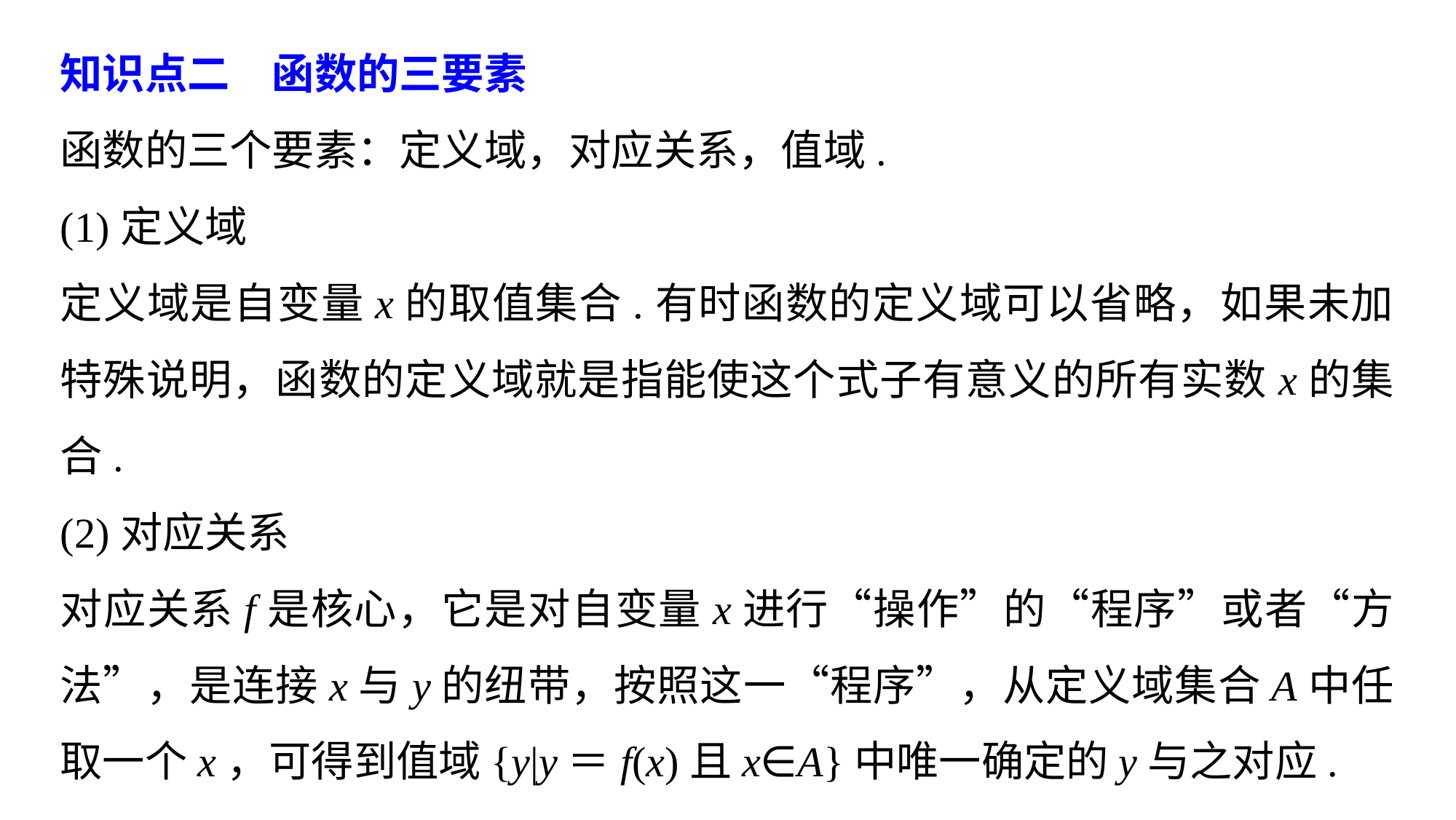

知识点二　函数的三要素
函数的三个要素：定义域，对应关系，值域.
(1)定义域
定义域是自变量x的取值集合.有时函数的定义域可以省略，如果未加特殊说明，函数的定义域就是指能使这个式子有意义的所有实数x的集合.
(2)对应关系
对应关系f是核心，它是对自变量x进行“操作”的“程序”或者“方法”，是连接x与y的纽带，按照这一“程序”，从定义域集合A中任取一个x，可得到值域{y|y＝f(x)且x∈A}中唯一确定的y与之对应.